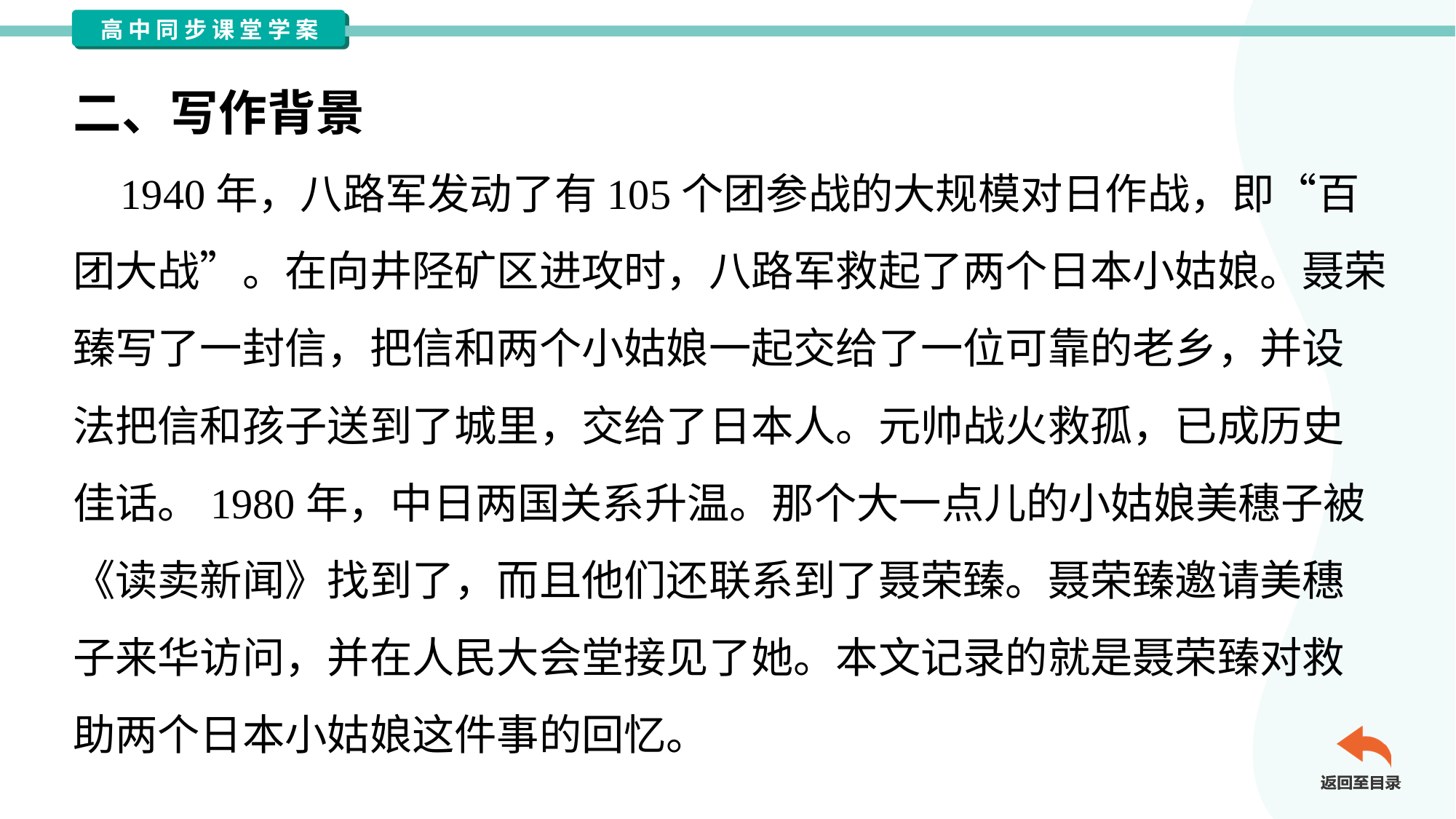

二、写作背景
    1940年，八路军发动了有105个团参战的大规模对日作战，即“百
团大战”。在向井陉矿区进攻时，八路军救起了两个日本小姑娘。聂荣
臻写了一封信，把信和两个小姑娘一起交给了一位可靠的老乡，并设
法把信和孩子送到了城里，交给了日本人。元帅战火救孤，已成历史
佳话。1980年，中日两国关系升温。那个大一点儿的小姑娘美穗子被
《读卖新闻》找到了，而且他们还联系到了聂荣臻。聂荣臻邀请美穗
子来华访问，并在人民大会堂接见了她。本文记录的就是聂荣臻对救
助两个日本小姑娘这件事的回忆。